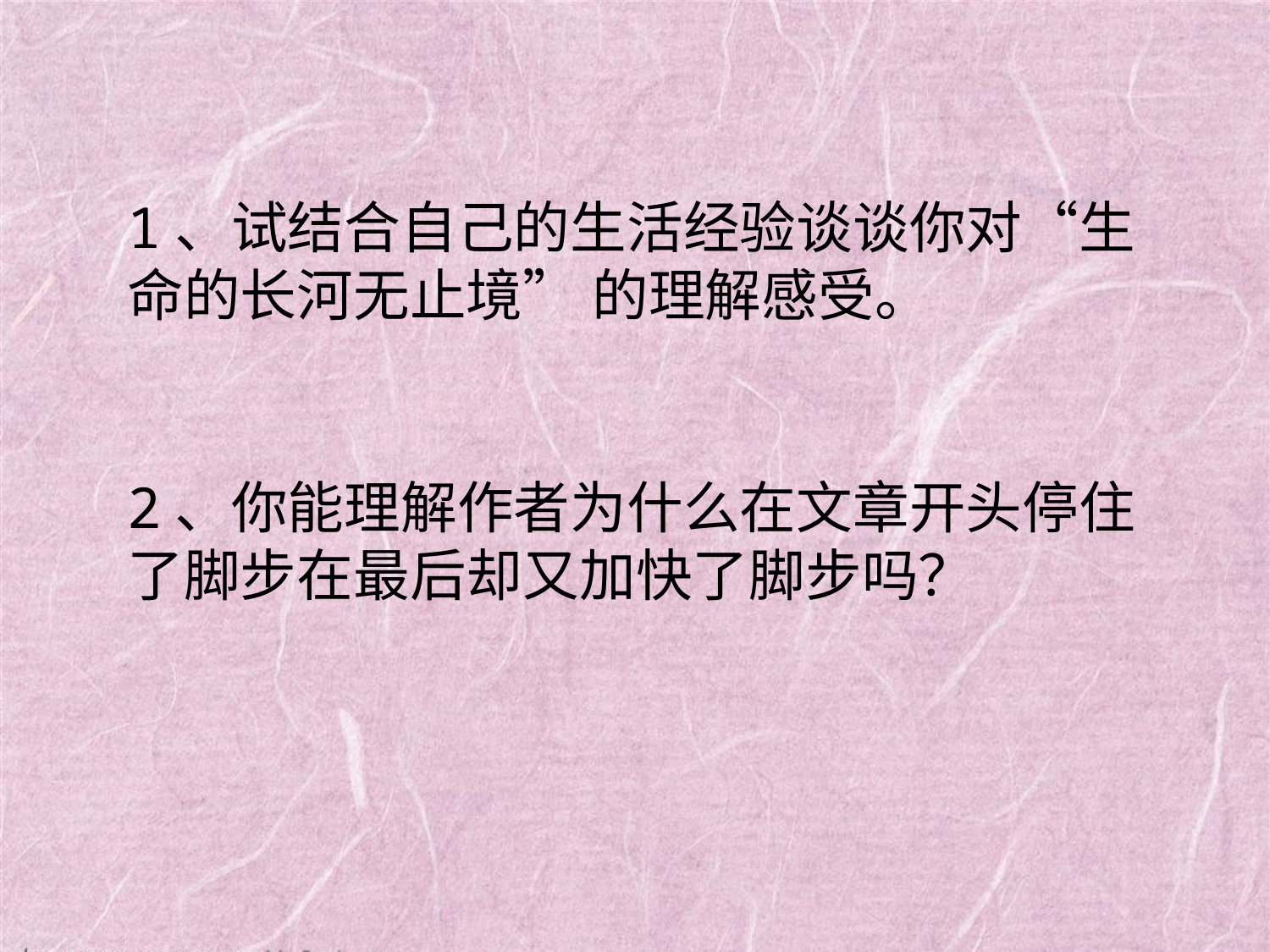

1、试结合自己的生活经验谈谈你对“生命的长河无止境” 的理解感受。
2、你能理解作者为什么在文章开头停住了脚步在最后却又加快了脚步吗？